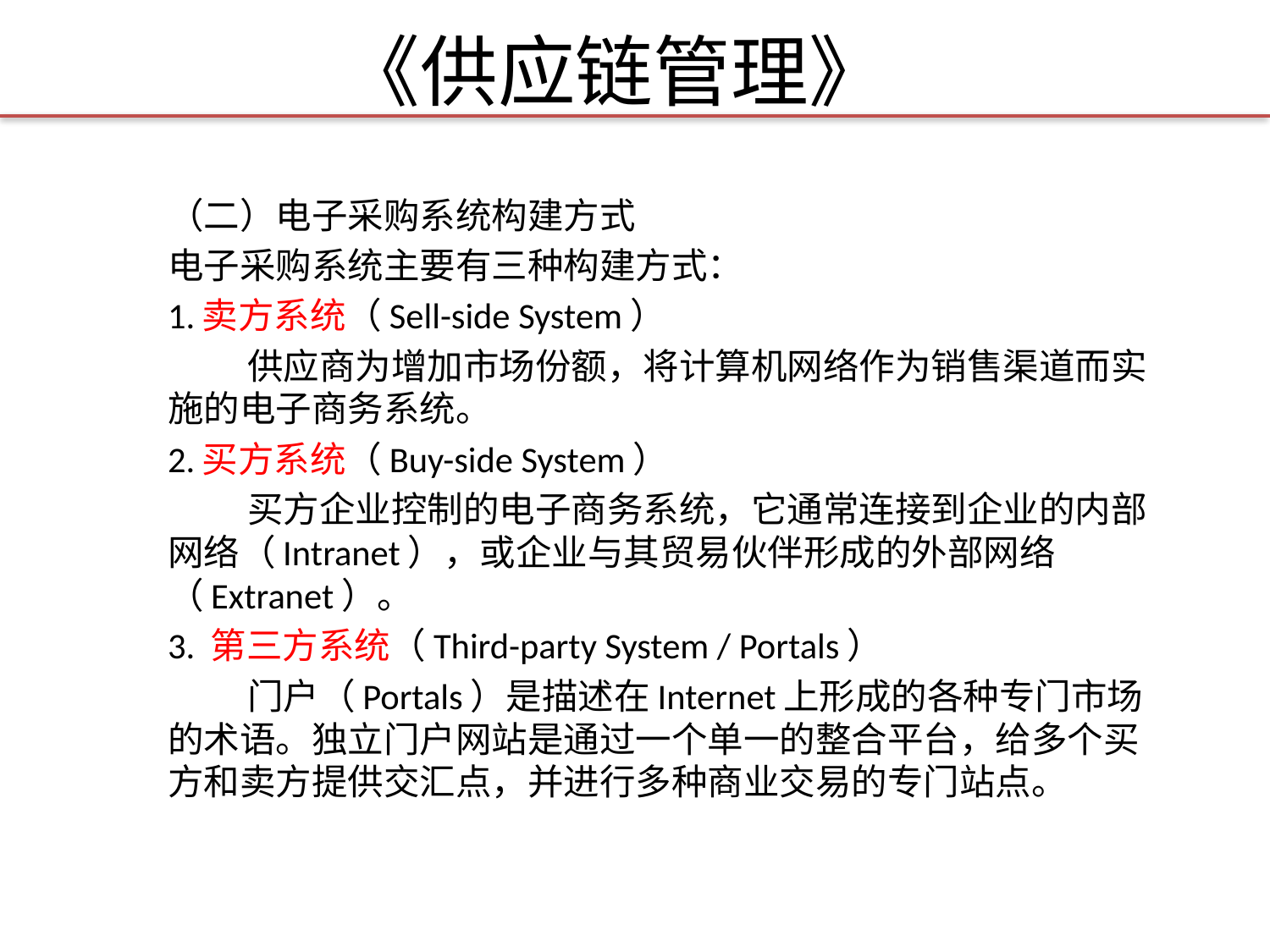

# 《供应链管理》
（二）电子采购系统构建方式
电子采购系统主要有三种构建方式：
1.卖方系统（Sell-side System）
         供应商为增加市场份额，将计算机网络作为销售渠道而实施的电子商务系统。
2.买方系统（Buy-side System）
         买方企业控制的电子商务系统，它通常连接到企业的内部网络（Intranet），或企业与其贸易伙伴形成的外部网络（Extranet）。
3. 第三方系统（Third-party System / Portals）
         门户（Portals）是描述在Internet上形成的各种专门市场的术语。独立门户网站是通过一个单一的整合平台，给多个买方和卖方提供交汇点，并进行多种商业交易的专门站点。